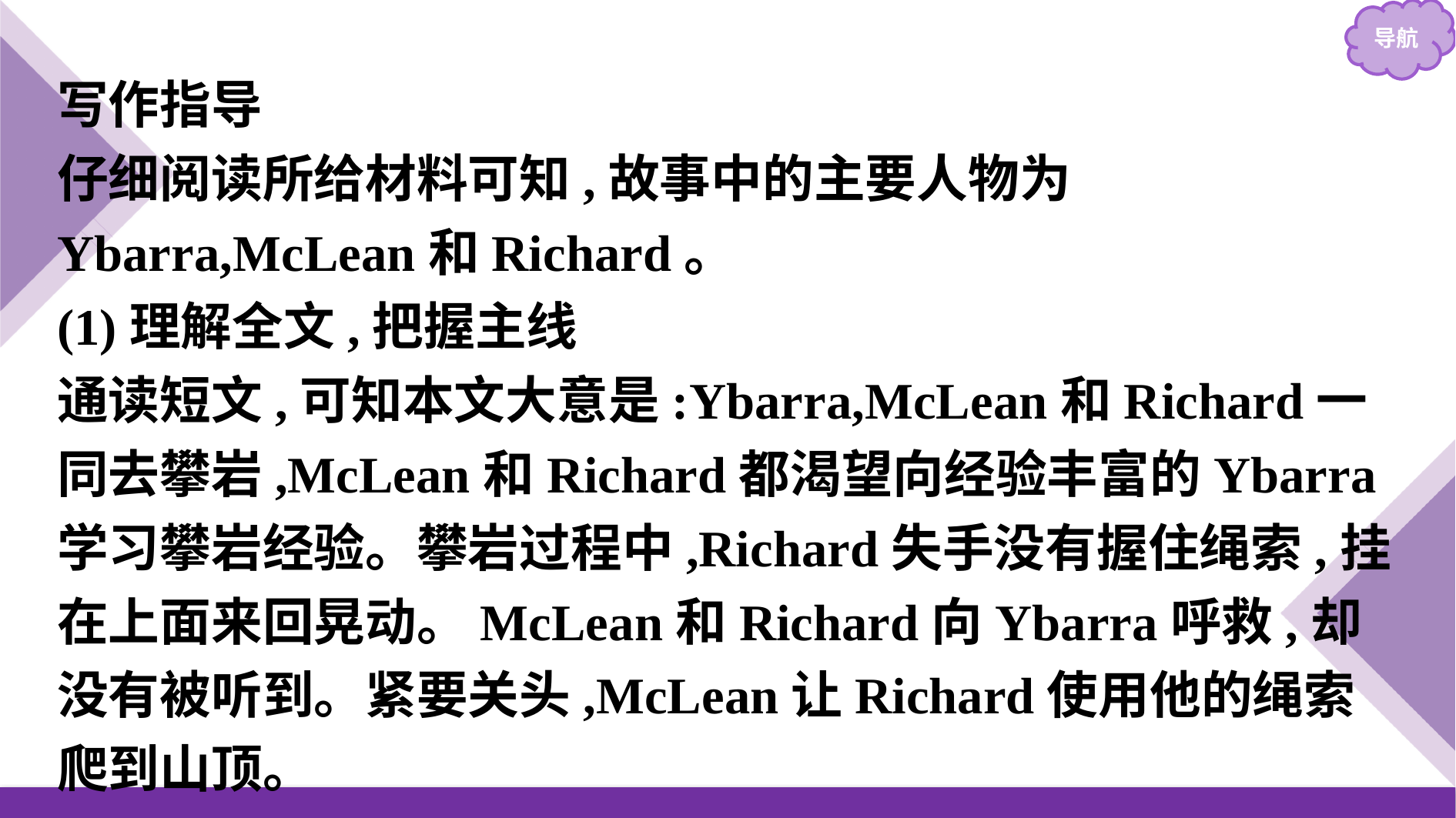

写作指导
仔细阅读所给材料可知,故事中的主要人物为Ybarra,McLean和Richard。
(1)理解全文,把握主线
通读短文,可知本文大意是:Ybarra,McLean和Richard一同去攀岩,McLean和Richard都渴望向经验丰富的Ybarra学习攀岩经验。攀岩过程中,Richard失手没有握住绳索,挂在上面来回晃动。McLean和Richard向Ybarra呼救,却没有被听到。紧要关头,McLean让Richard使用他的绳索爬到山顶。